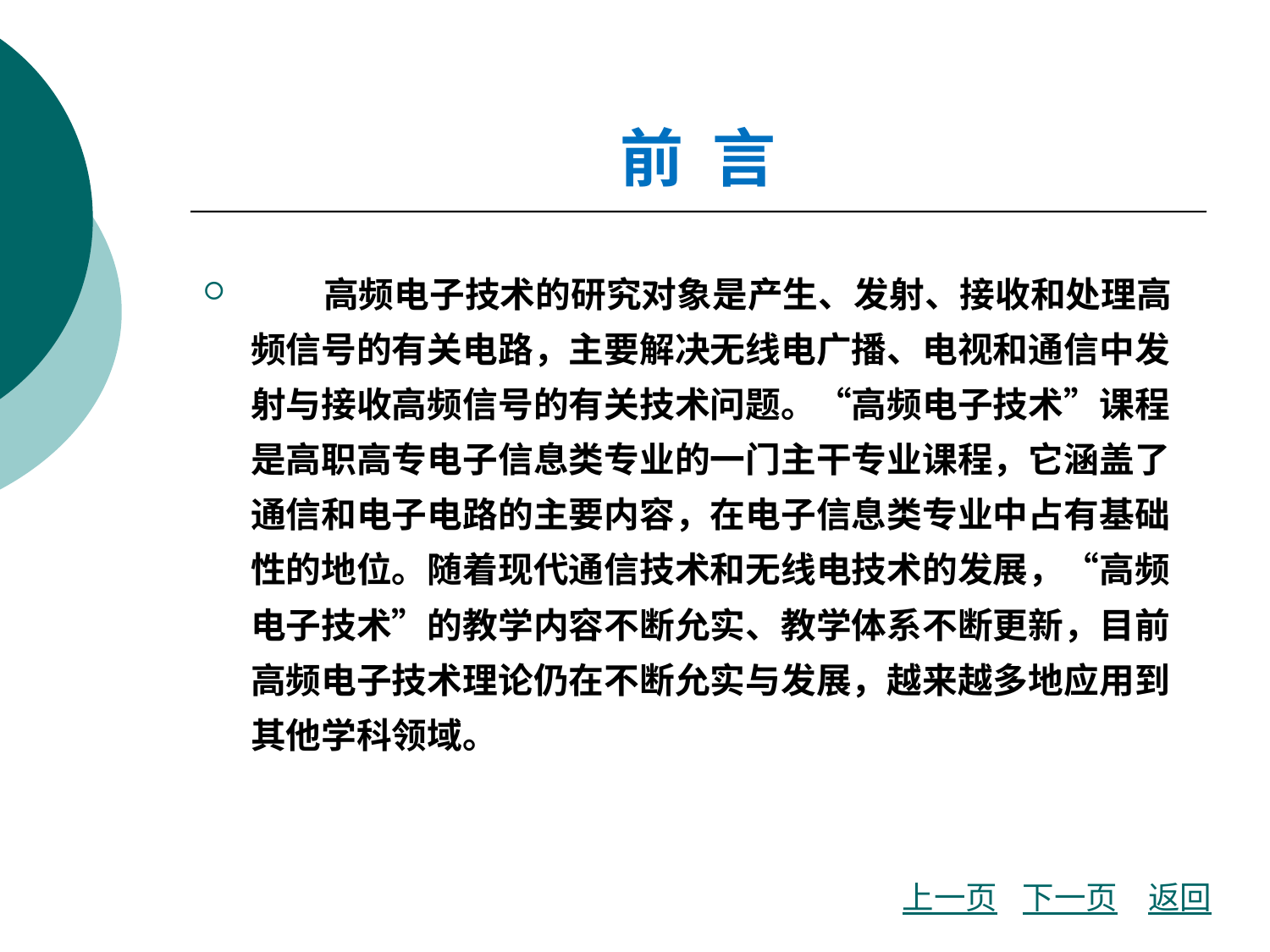

# 前  言
        高频电子技术的研究对象是产生、发射、接收和处理高频信号的有关电路，主要解决无线电广播、电视和通信中发射与接收高频信号的有关技术问题。“高频电子技术”课程是高职高专电子信息类专业的一门主干专业课程，它涵盖了通信和电子电路的主要内容，在电子信息类专业中占有基础性的地位。随着现代通信技术和无线电技术的发展，“高频电子技术”的教学内容不断允实、教学体系不断更新，目前高频电子技术理论仍在不断允实与发展，越来越多地应用到其他学科领域。
上一页
下一页
返回